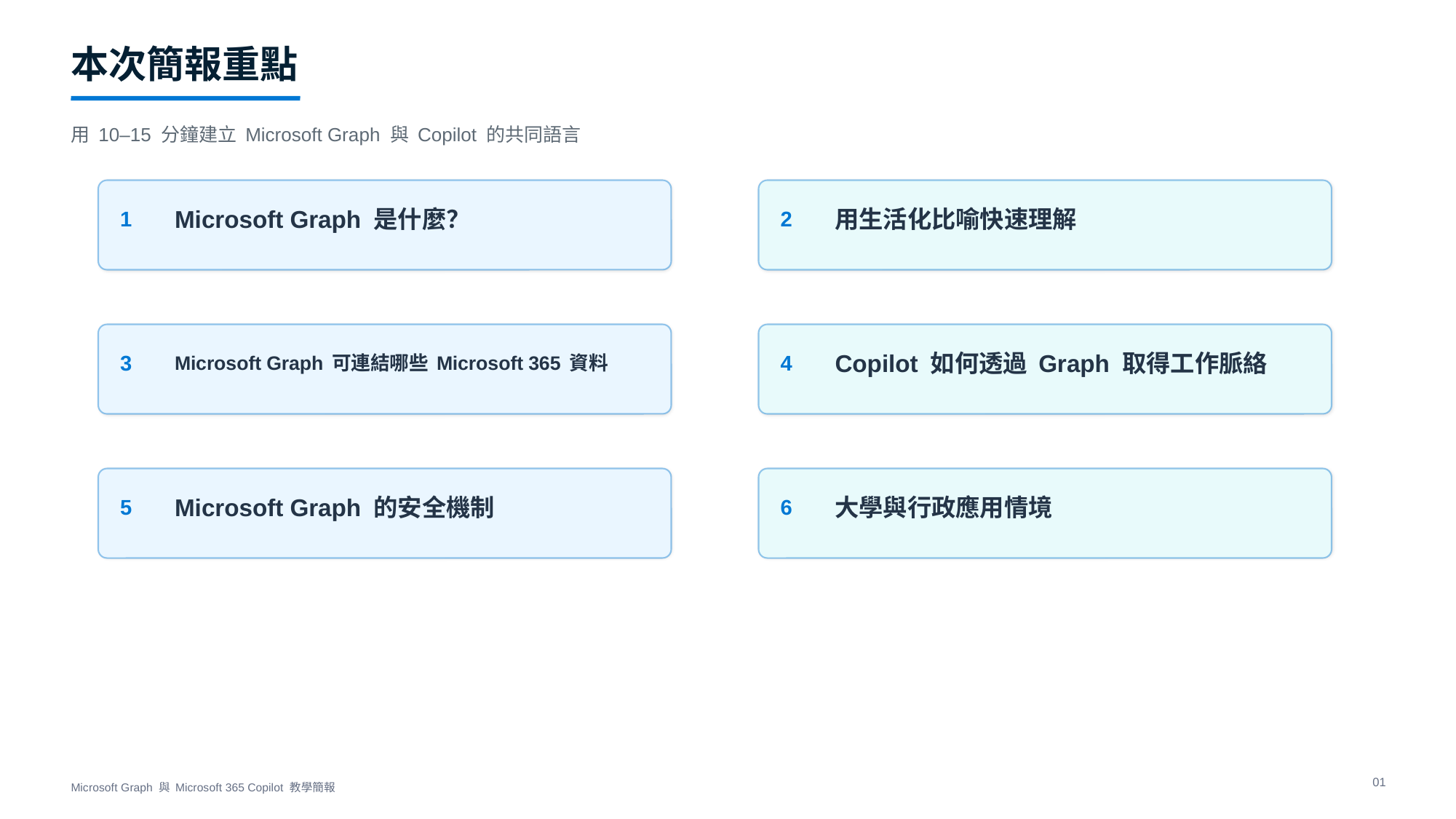

本次簡報重點

用 10–15 分鐘建立 Microsoft Graph 與 Copilot 的共同語言

Microsoft Graph 是什麼？
用生活化比喻快速理解
1
2

Microsoft Graph 可連結哪些 Microsoft 365 資料
Copilot 如何透過 Graph 取得工作脈絡
3
4

Microsoft Graph 的安全機制
大學與行政應用情境
5
6
01
Microsoft Graph 與 Microsoft 365 Copilot 教學簡報